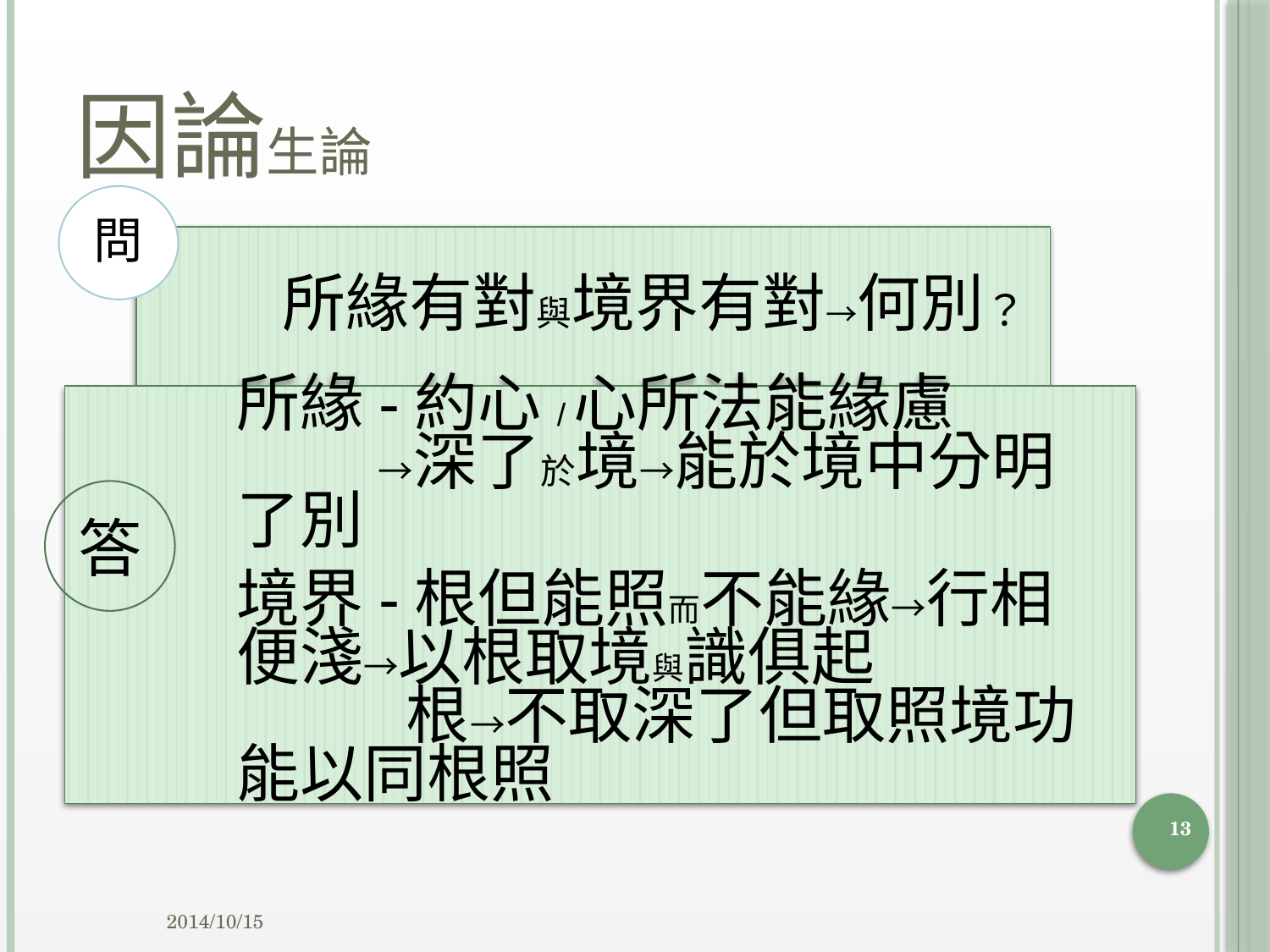

# 因論生論
所緣有對與境界有對→何別？
所緣-約心/心所法能緣慮                     →深了於境→能於境中分明了別
境界-根但能照而不能緣→行相便淺→以根取境與識俱起                            根→不取深了但取照境功能以同根照
問
答
13
2014/10/15